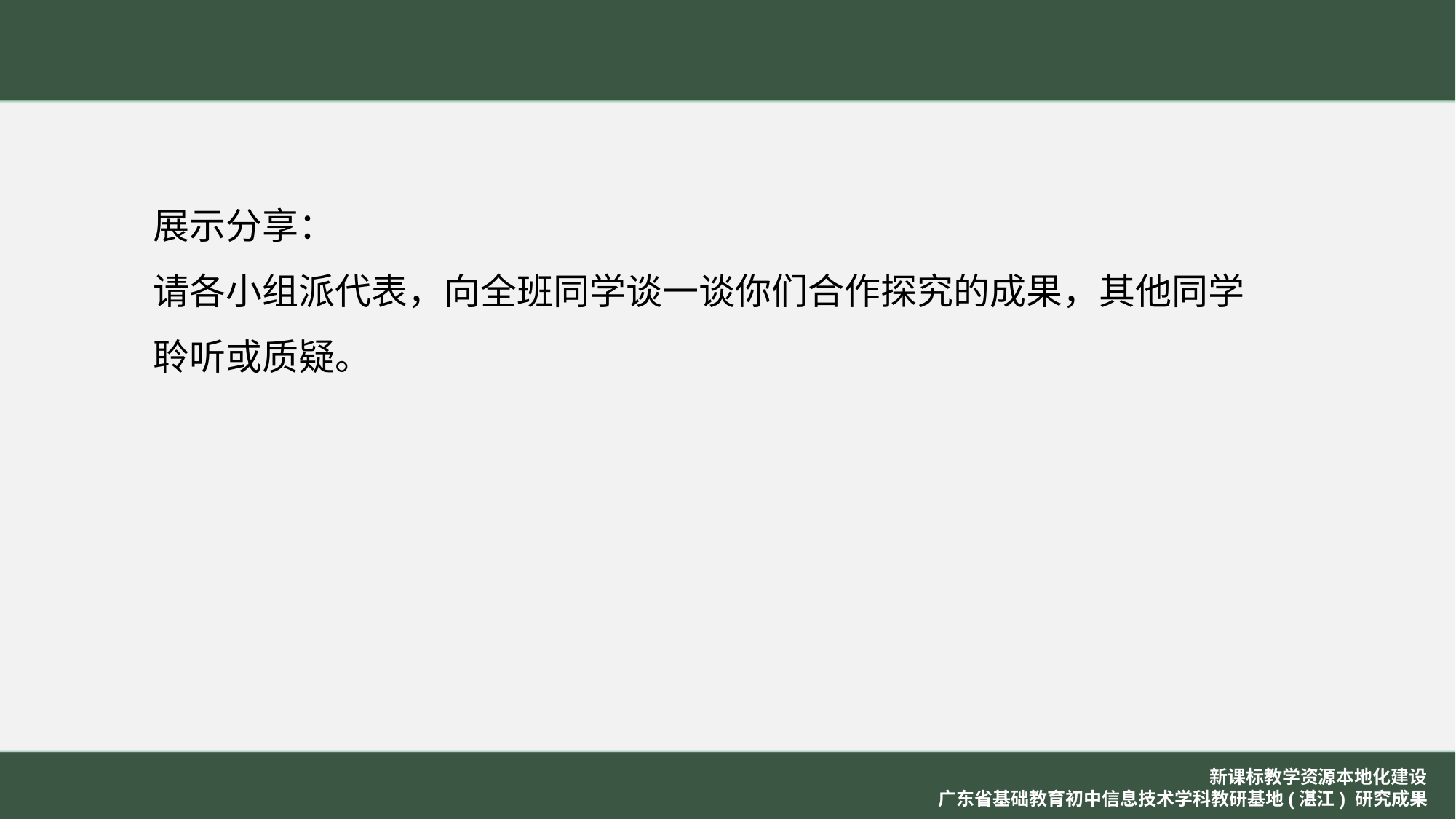

展示分享：
请各小组派代表，向全班同学谈一谈你们合作探究的成果，其他同学聆听或质疑。